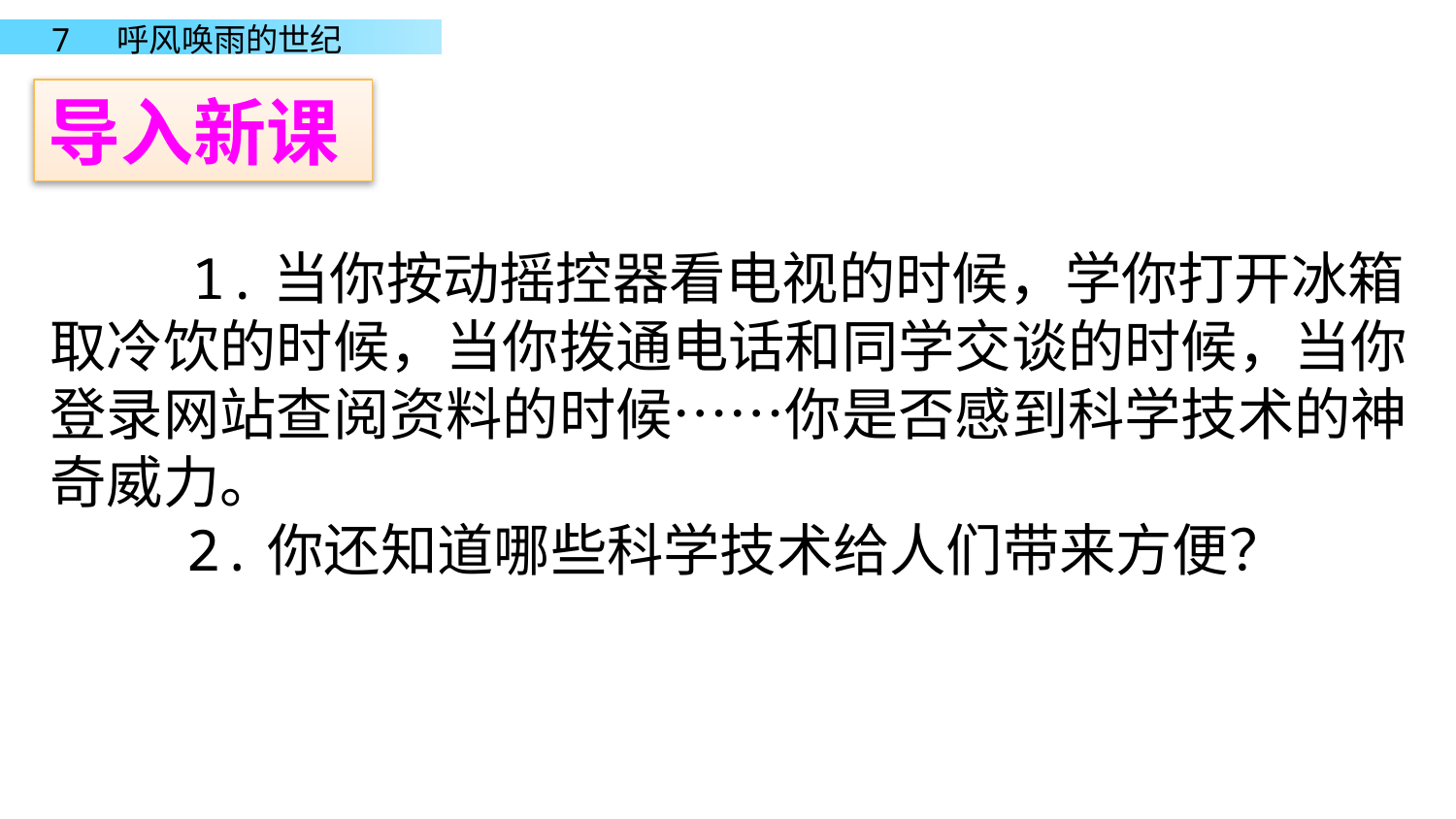

导入新课
     1.当你按动摇控器看电视的时候，学你打开冰箱取冷饮的时候，当你拨通电话和同学交谈的时候，当你登录网站查阅资料的时候……你是否感到科学技术的神奇威力。
    2.你还知道哪些科学技术给人们带来方便？